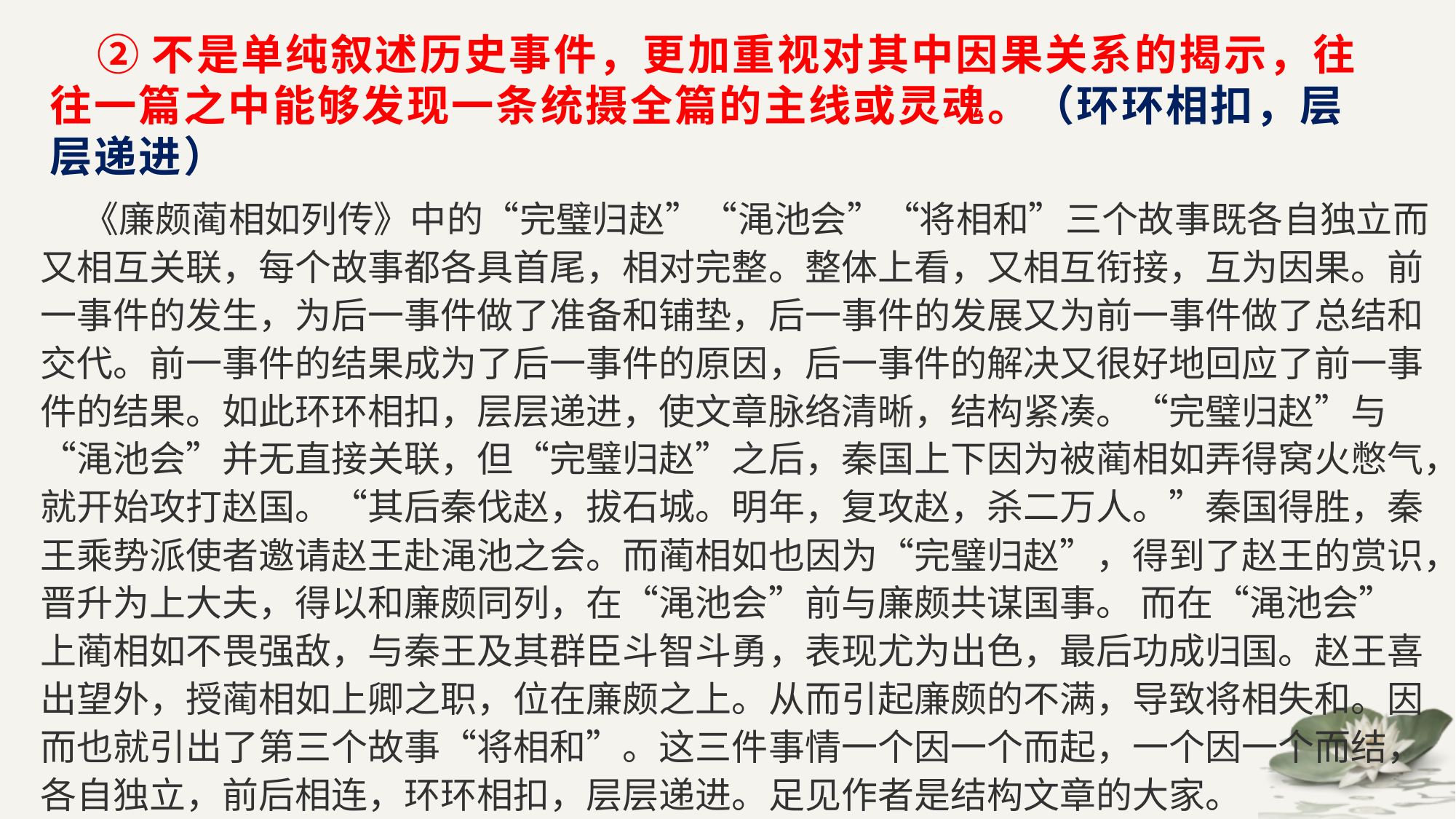

②不是单纯叙述历史事件，更加重视对其中因果关系的揭示，往往一篇之中能够发现一条统摄全篇的主线或灵魂。（环环相扣，层层递进）
《廉颇蔺相如列传》中的“完璧归赵”“渑池会”“将相和”三个故事既各自独立而又相互关联，每个故事都各具首尾，相对完整。整体上看，又相互衔接，互为因果。前一事件的发生，为后一事件做了准备和铺垫，后一事件的发展又为前一事件做了总结和交代。前一事件的结果成为了后一事件的原因，后一事件的解决又很好地回应了前一事件的结果。如此环环相扣，层层递进，使文章脉络清晰，结构紧凑。“完璧归赵”与“渑池会”并无直接关联，但“完璧归赵”之后，秦国上下因为被蔺相如弄得窝火憋气，就开始攻打赵国。“其后秦伐赵，拔石城。明年，复攻赵，杀二万人。”秦国得胜，秦王乘势派使者邀请赵王赴渑池之会。而蔺相如也因为“完璧归赵”，得到了赵王的赏识，晋升为上大夫，得以和廉颇同列，在“渑池会”前与廉颇共谋国事。 而在“渑池会”上蔺相如不畏强敌，与秦王及其群臣斗智斗勇，表现尤为出色，最后功成归国。赵王喜出望外，授蔺相如上卿之职，位在廉颇之上。从而引起廉颇的不满，导致将相失和。因而也就引出了第三个故事“将相和”。这三件事情一个因一个而起，一个因一个而结，各自独立，前后相连，环环相扣，层层递进。足见作者是结构文章的大家。